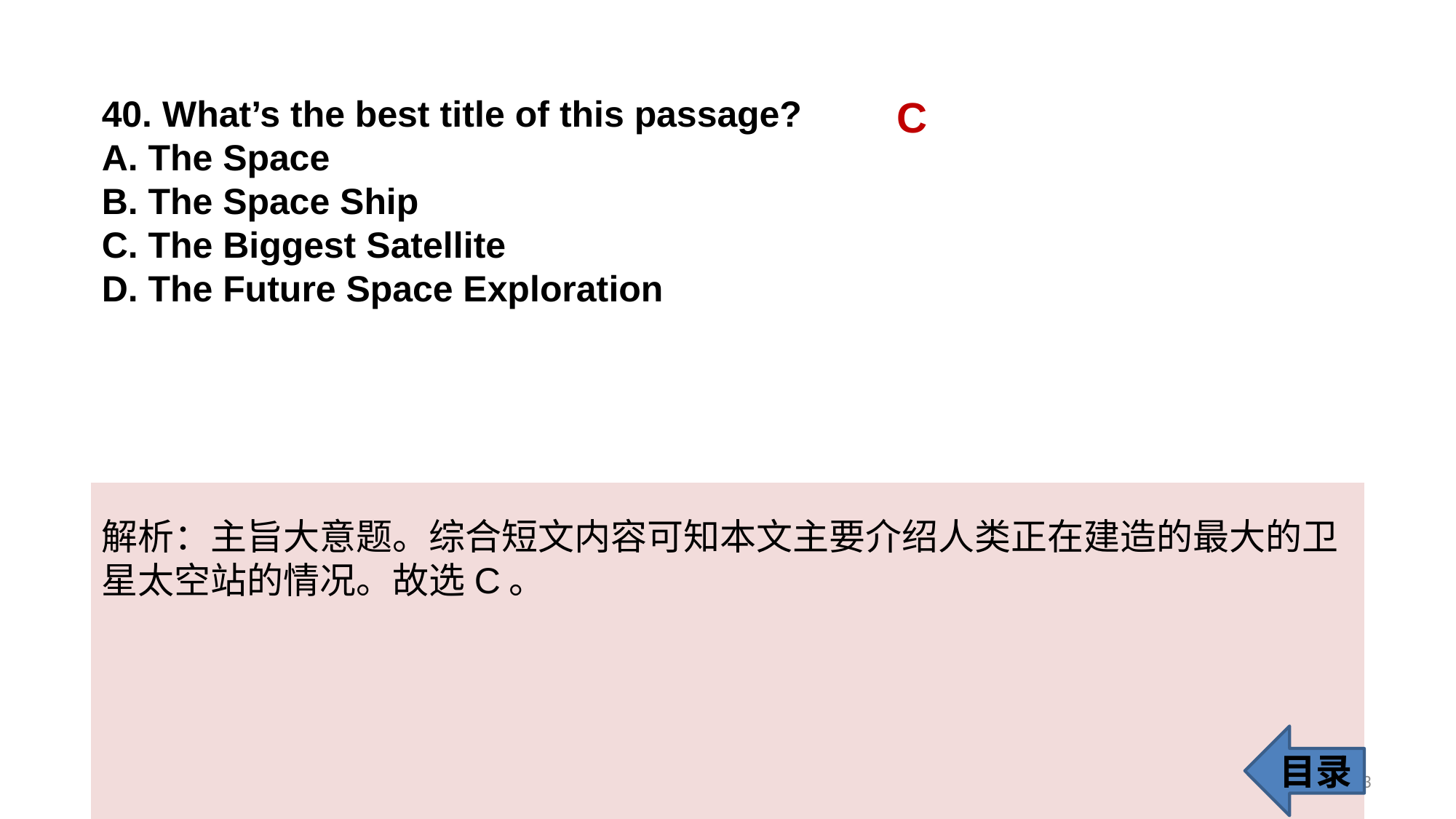

40. What’s the best title of this passage?
A. The Space
B. The Space Ship
C. The Biggest Satellite
D. The Future Space Exploration
C

解析：主旨大意题。综合短文内容可知本文主要介绍人类正在建造的最大的卫
星太空站的情况。故选C。
目录
43